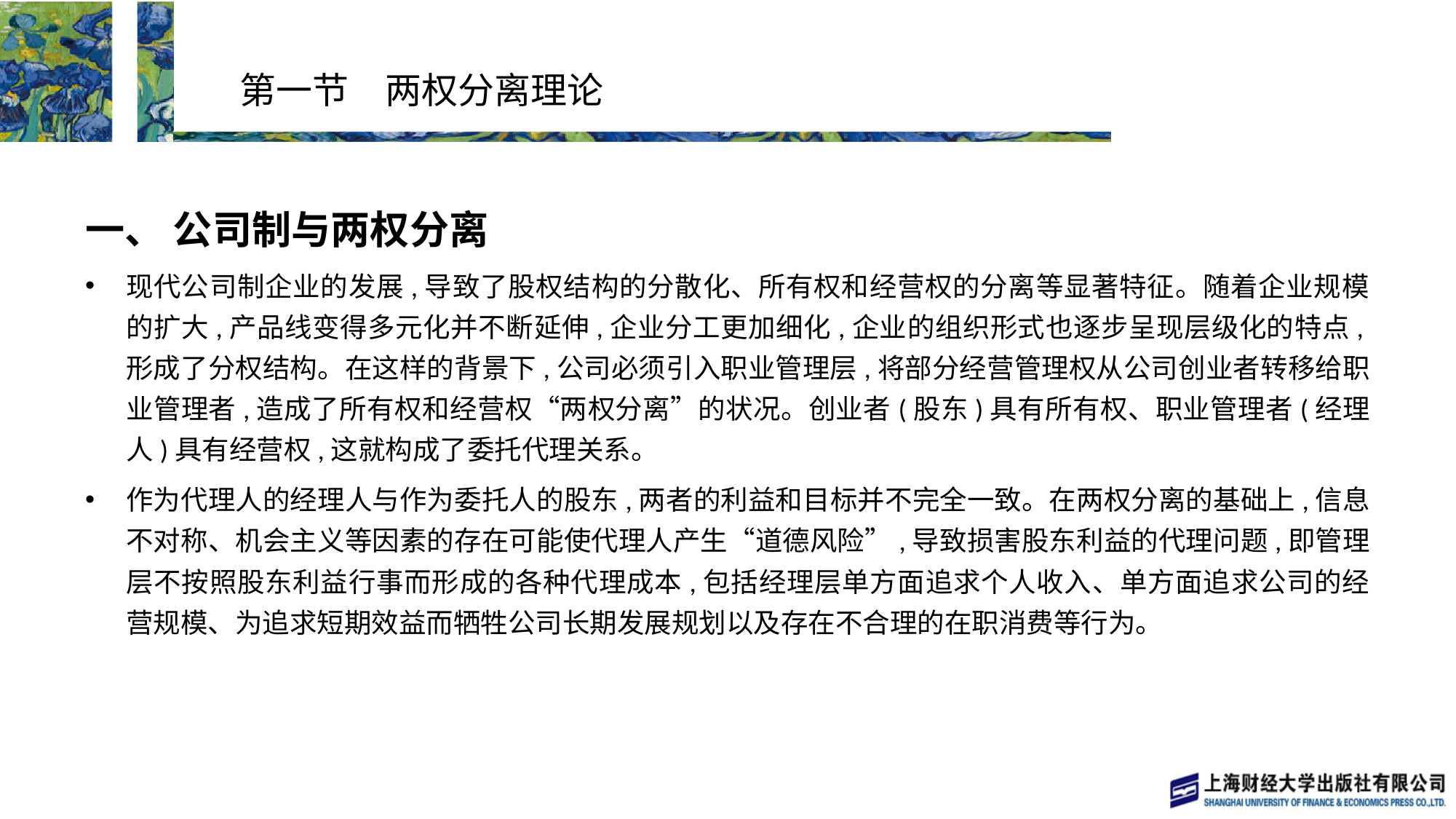

# 第一节　两权分离理论
一、 公司制与两权分离
现代公司制企业的发展,导致了股权结构的分散化、所有权和经营权的分离等显著特征。随着企业规模的扩大,产品线变得多元化并不断延伸,企业分工更加细化,企业的组织形式也逐步呈现层级化的特点,形成了分权结构。在这样的背景下,公司必须引入职业管理层,将部分经营管理权从公司创业者转移给职业管理者,造成了所有权和经营权“两权分离”的状况。创业者(股东)具有所有权、职业管理者(经理人)具有经营权,这就构成了委托代理关系。
作为代理人的经理人与作为委托人的股东,两者的利益和目标并不完全一致。在两权分离的基础上,信息不对称、机会主义等因素的存在可能使代理人产生“道德风险”,导致损害股东利益的代理问题,即管理层不按照股东利益行事而形成的各种代理成本,包括经理层单方面追求个人收入、单方面追求公司的经营规模、为追求短期效益而牺牲公司长期发展规划以及存在不合理的在职消费等行为。